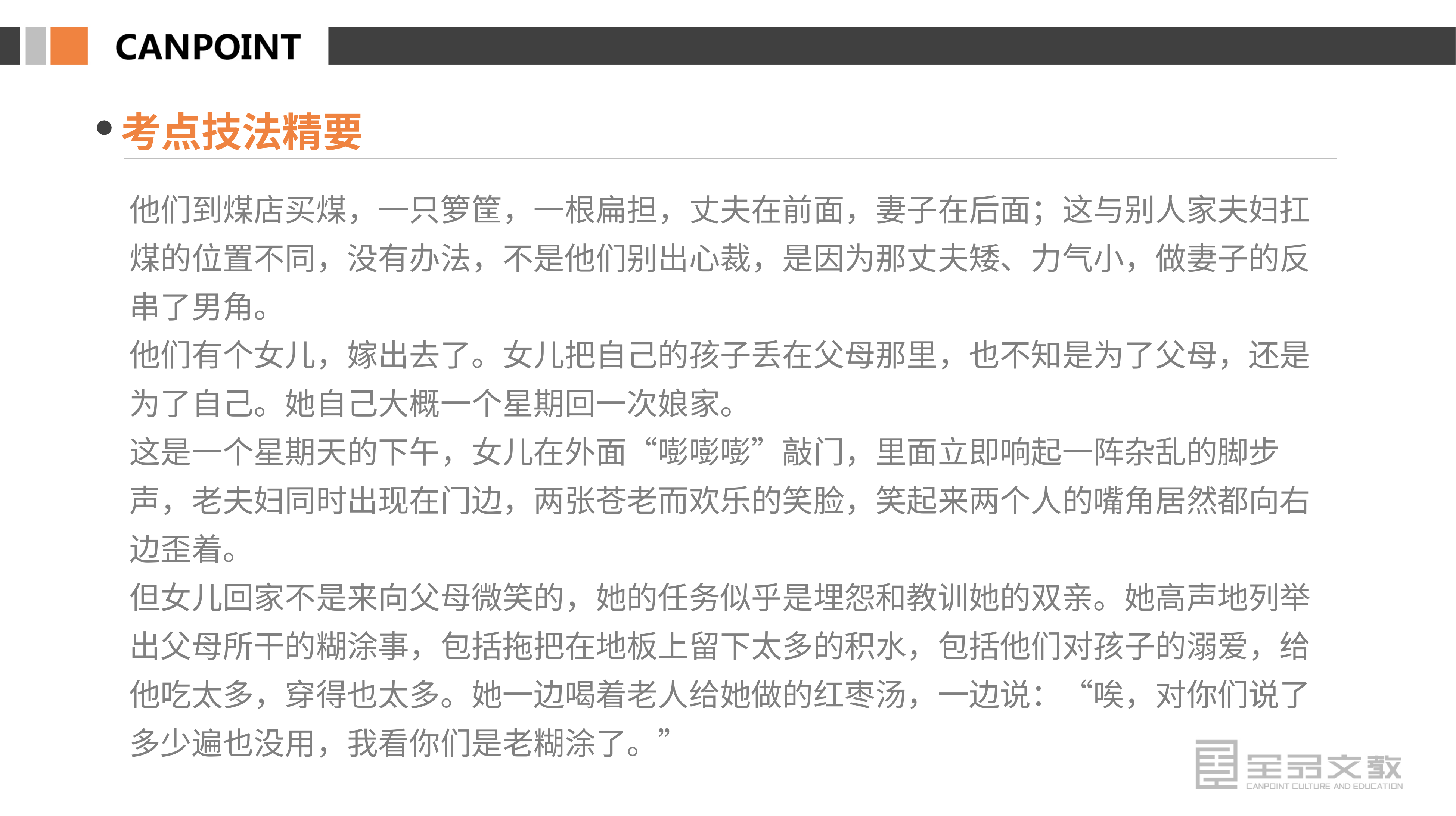

考点技法精要

他们到煤店买煤，一只箩筐，一根扁担，丈夫在前面，妻子在后面；这与别人家夫妇扛煤的位置不同，没有办法，不是他们别出心裁，是因为那丈夫矮、力气小，做妻子的反串了男角。
他们有个女儿，嫁出去了。女儿把自己的孩子丢在父母那里，也不知是为了父母，还是为了自己。她自己大概一个星期回一次娘家。
这是一个星期天的下午，女儿在外面“嘭嘭嘭”敲门，里面立即响起一阵杂乱的脚步声，老夫妇同时出现在门边，两张苍老而欢乐的笑脸，笑起来两个人的嘴角居然都向右边歪着。
但女儿回家不是来向父母微笑的，她的任务似乎是埋怨和教训她的双亲。她高声地列举出父母所干的糊涂事，包括拖把在地板上留下太多的积水，包括他们对孩子的溺爱，给他吃太多，穿得也太多。她一边喝着老人给她做的红枣汤，一边说：“唉，对你们说了多少遍也没用，我看你们是老糊涂了。”